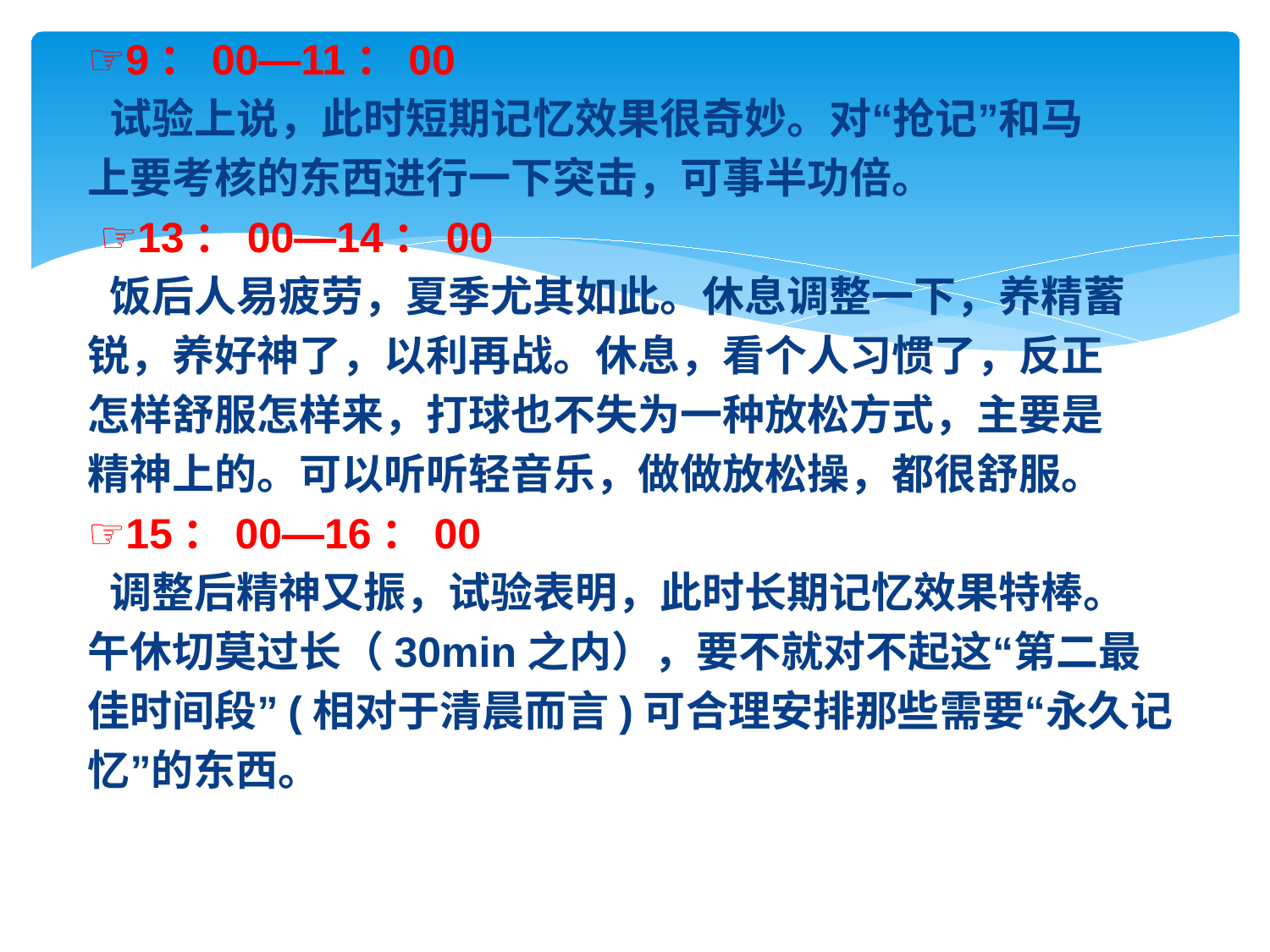

☞9：00—11：00
 试验上说，此时短期记忆效果很奇妙。对“抢记”和马
上要考核的东西进行一下突击，可事半功倍。
 ☞13：00—14：00
 饭后人易疲劳，夏季尤其如此。休息调整一下，养精蓄
锐，养好神了，以利再战。休息，看个人习惯了，反正
怎样舒服怎样来，打球也不失为一种放松方式，主要是
精神上的。可以听听轻音乐，做做放松操，都很舒服。
☞15：00—16：00
 调整后精神又振，试验表明，此时长期记忆效果特棒。
午休切莫过长（30min之内），要不就对不起这“第二最
佳时间段”(相对于清晨而言)可合理安排那些需要“永久记
忆”的东西。